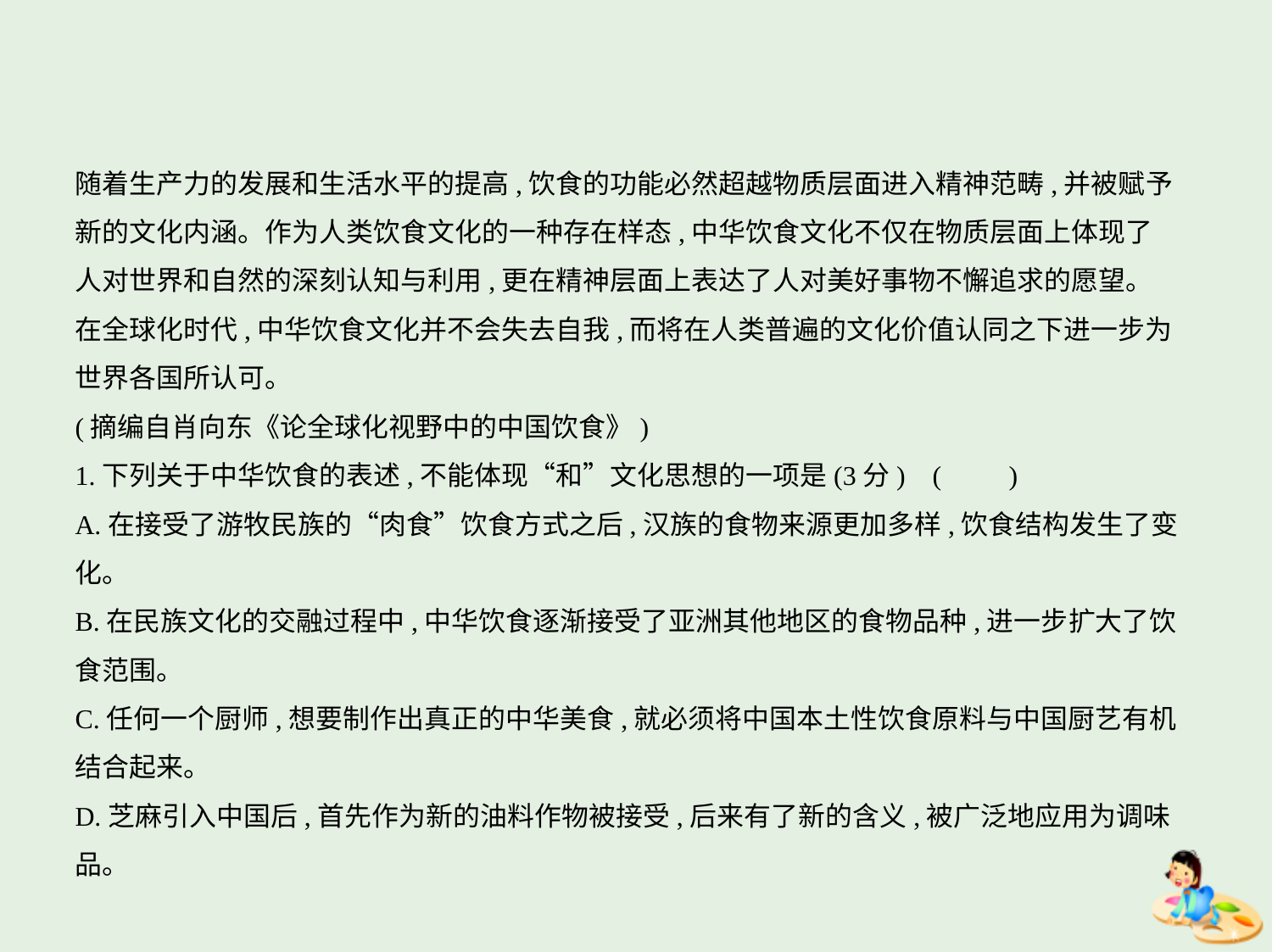

随着生产力的发展和生活水平的提高,饮食的功能必然超越物质层面进入精神范畴,并被赋予
新的文化内涵。作为人类饮食文化的一种存在样态,中华饮食文化不仅在物质层面上体现了
人对世界和自然的深刻认知与利用,更在精神层面上表达了人对美好事物不懈追求的愿望。
在全球化时代,中华饮食文化并不会失去自我,而将在人类普遍的文化价值认同之下进一步为
世界各国所认可。
(摘编自肖向东《论全球化视野中的中国饮食》)
1.下列关于中华饮食的表述,不能体现“和”文化思想的一项是(3分) (　　)
A.在接受了游牧民族的“肉食”饮食方式之后,汉族的食物来源更加多样,饮食结构发生了变
化。
B.在民族文化的交融过程中,中华饮食逐渐接受了亚洲其他地区的食物品种,进一步扩大了饮
食范围。
C.任何一个厨师,想要制作出真正的中华美食,就必须将中国本土性饮食原料与中国厨艺有机
结合起来。
D.芝麻引入中国后,首先作为新的油料作物被接受,后来有了新的含义,被广泛地应用为调味品。